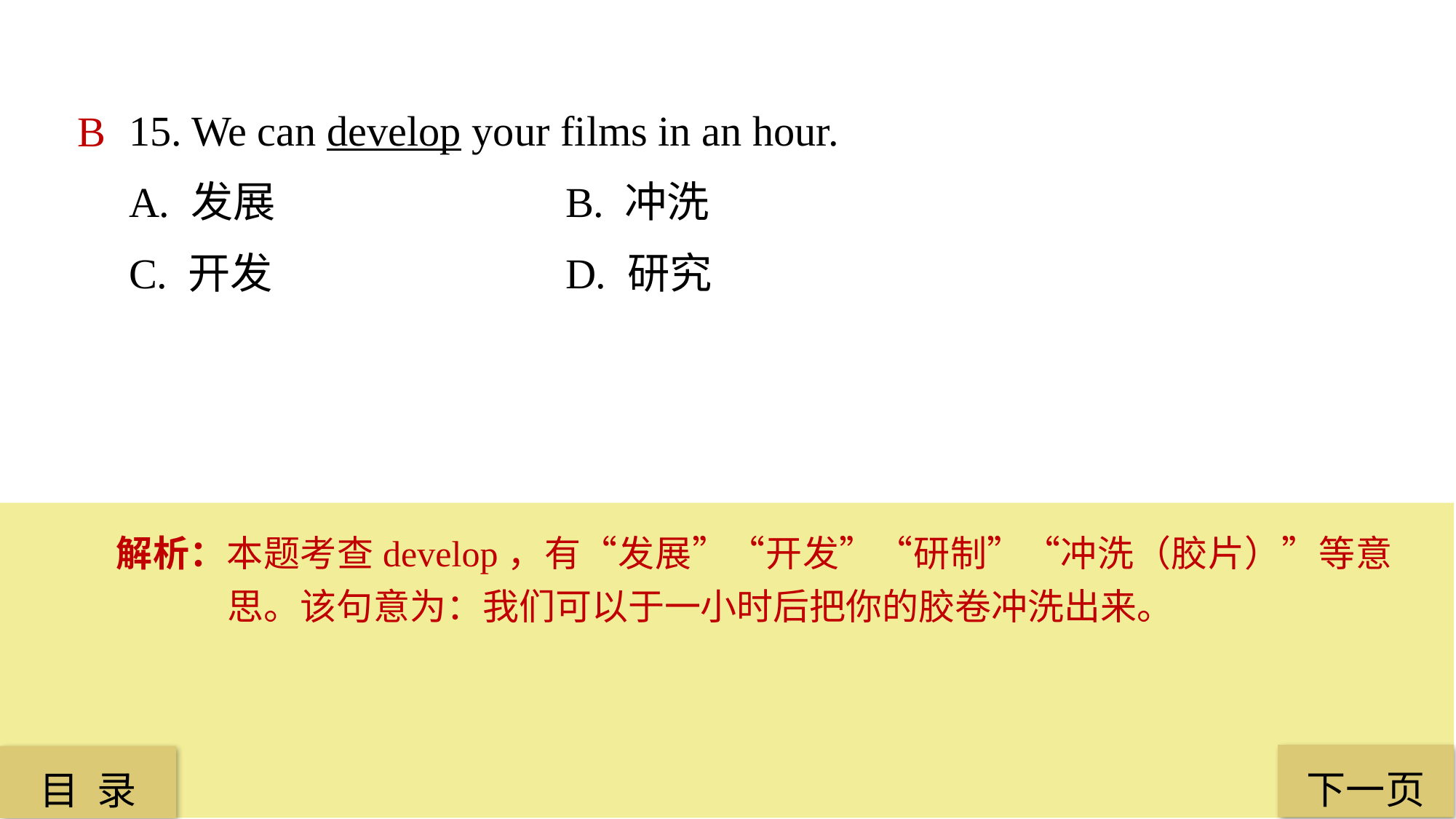

15. We can develop your films in an hour.
A. 发展 			B. 冲洗
C. 开发 			D. 研究
B
解析：本题考查develop，有“发展”“开发”“研制”“冲洗（胶片）”等意思。该句意为：我们可以于一小时后把你的胶卷冲洗出来。